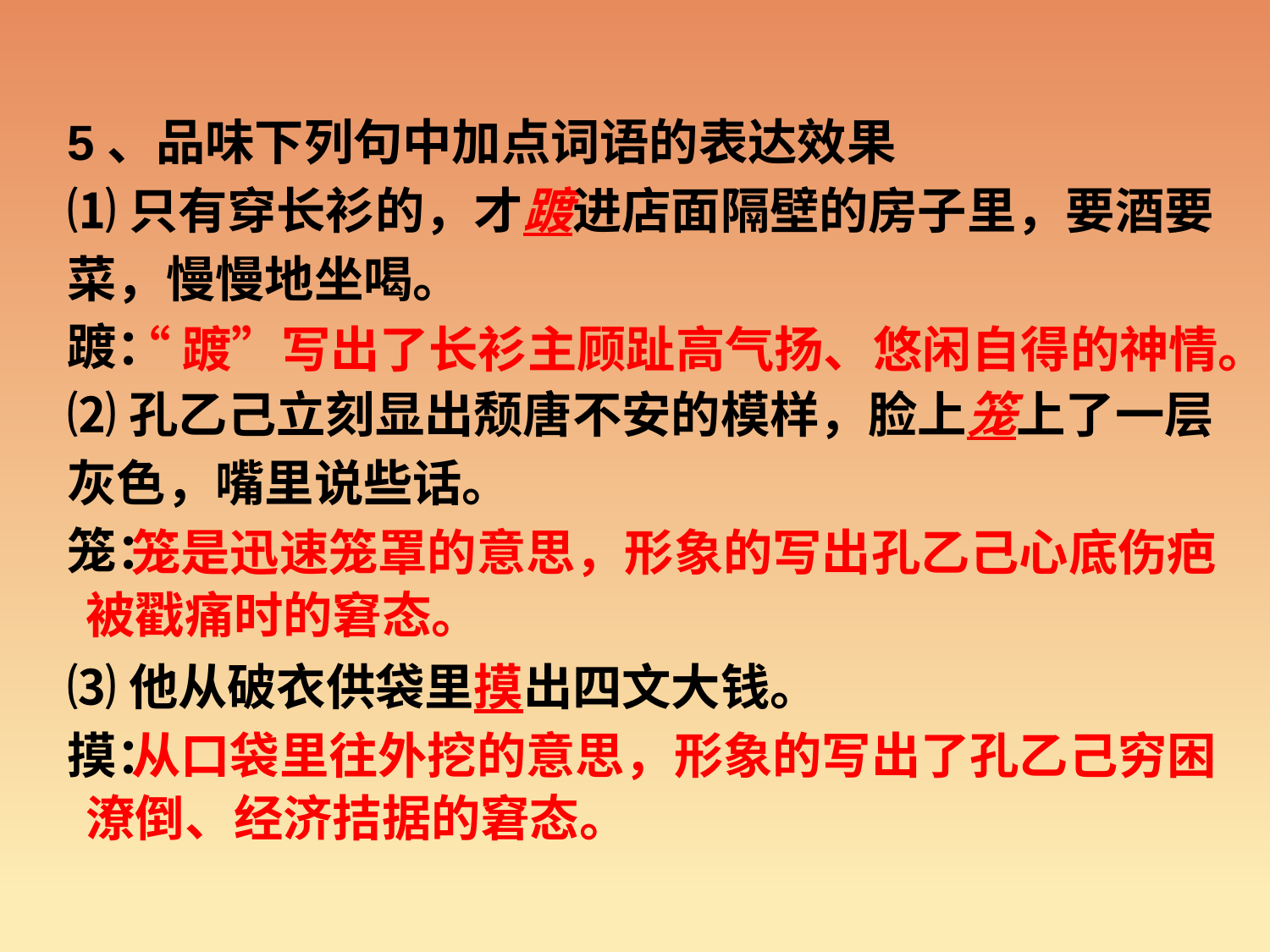

5、品味下列句中加点词语的表达效果
⑴只有穿长衫的，才踱进店面隔壁的房子里，要酒要菜，慢慢地坐喝。
踱：
⑵孔乙己立刻显出颓唐不安的模样，脸上笼上了一层灰色，嘴里说些话。
笼：

⑶他从破衣供袋里摸出四文大钱。
摸：
“踱”写出了长衫主顾趾高气扬、悠闲自得的神情。
   笼是迅速笼罩的意思，形象的写出孔乙己心底伤疤
被戳痛时的窘态。
   从口袋里往外挖的意思，形象的写出了孔乙己穷困
潦倒、经济拮据的窘态。